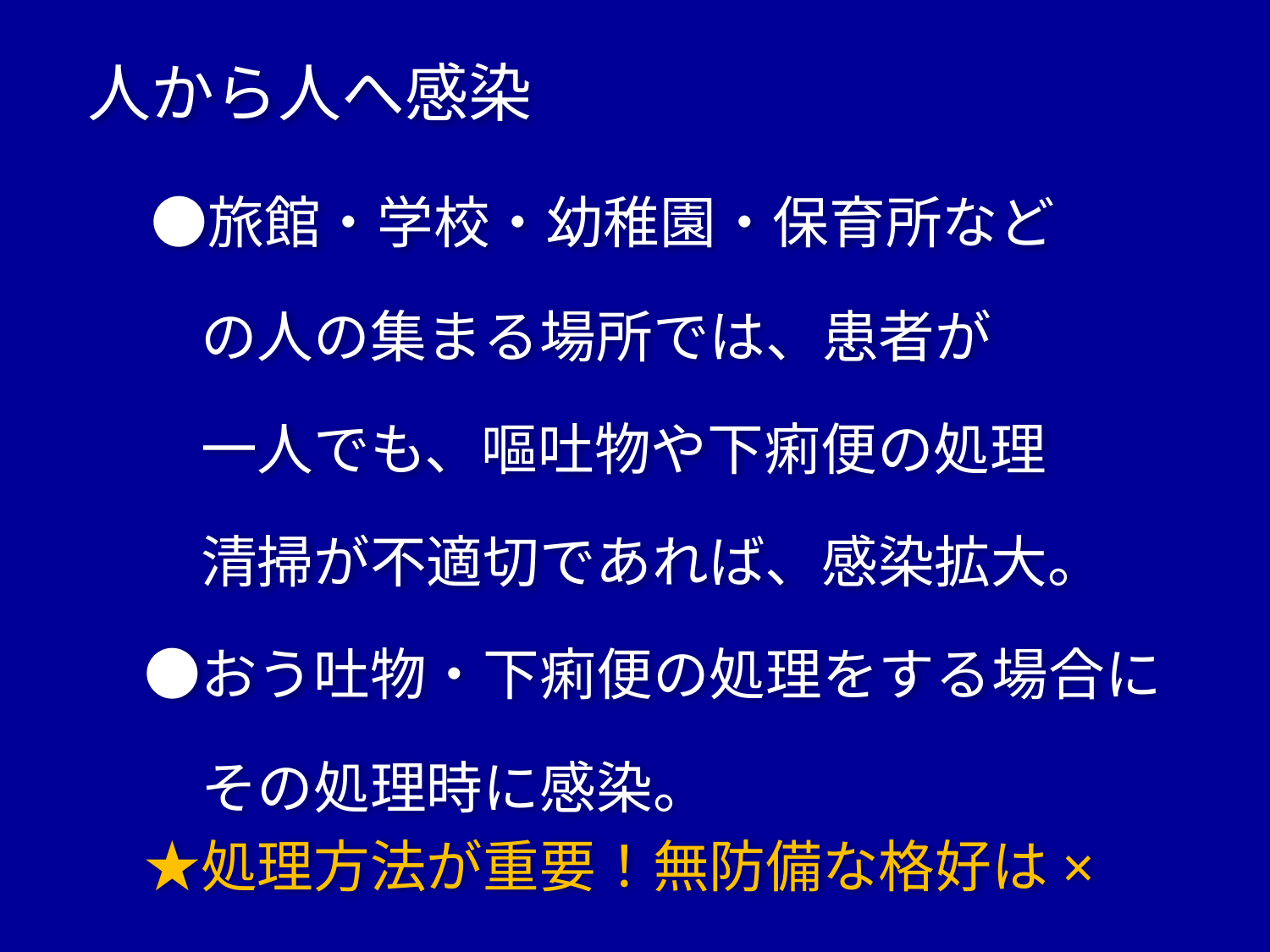

人から人へ感染
　●旅館・学校・幼稚園・保育所など
　　の人の集まる場所では、患者が
　　一人でも、嘔吐物や下痢便の処理
　　清掃が不適切であれば、感染拡大。
　●おう吐物・下痢便の処理をする場合に
　　その処理時に感染。
　★処理方法が重要！無防備な格好は×